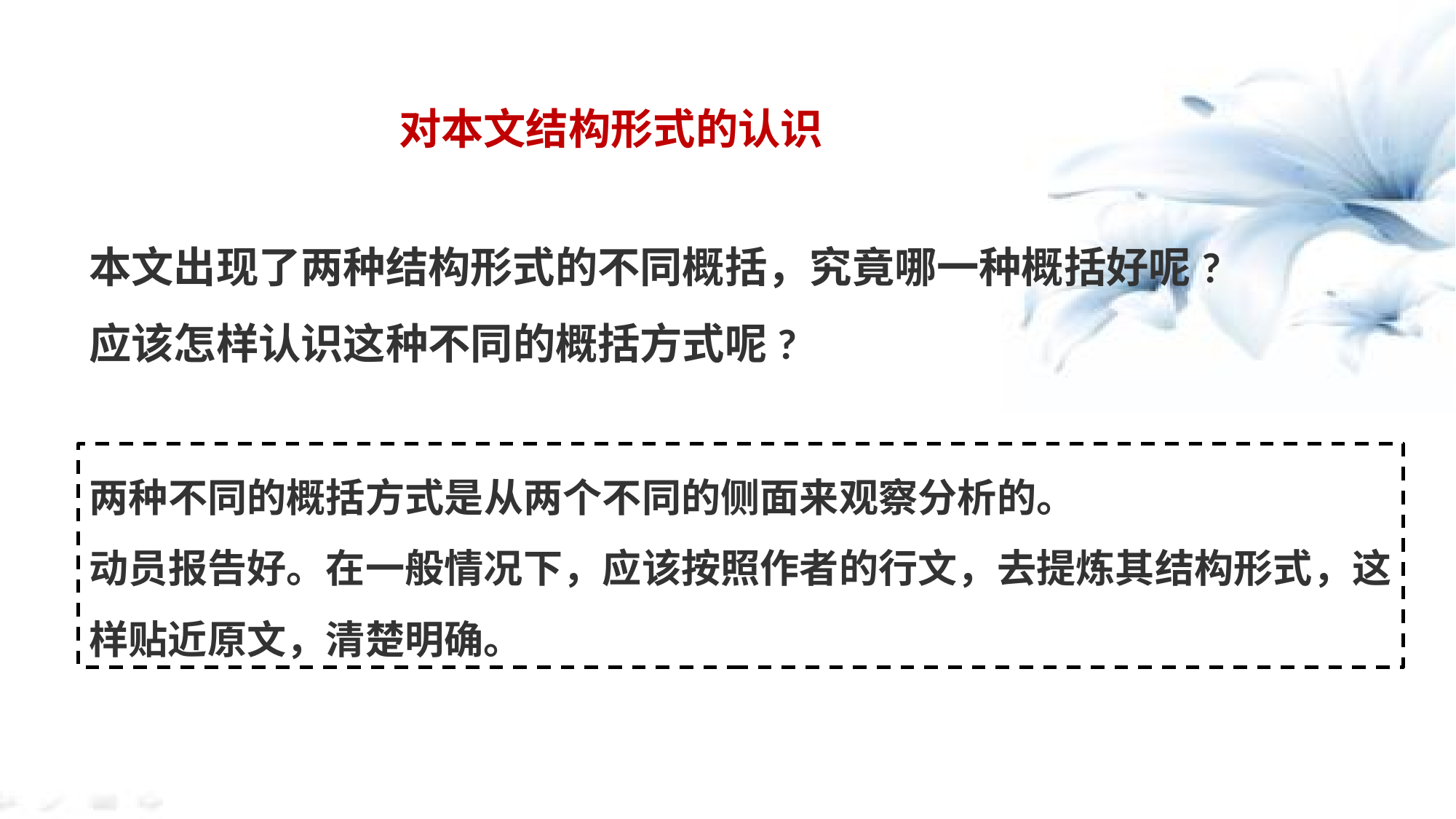

对本文结构形式的认识
本文出现了两种结构形式的不同概括，究竟哪一种概括好呢?应该怎样认识这种不同的概括方式呢?
两种不同的概括方式是从两个不同的侧面来观察分析的。
动员报告好。在一般情况下，应该按照作者的行文，去提炼其结构形式，这样贴近原文，清楚明确。